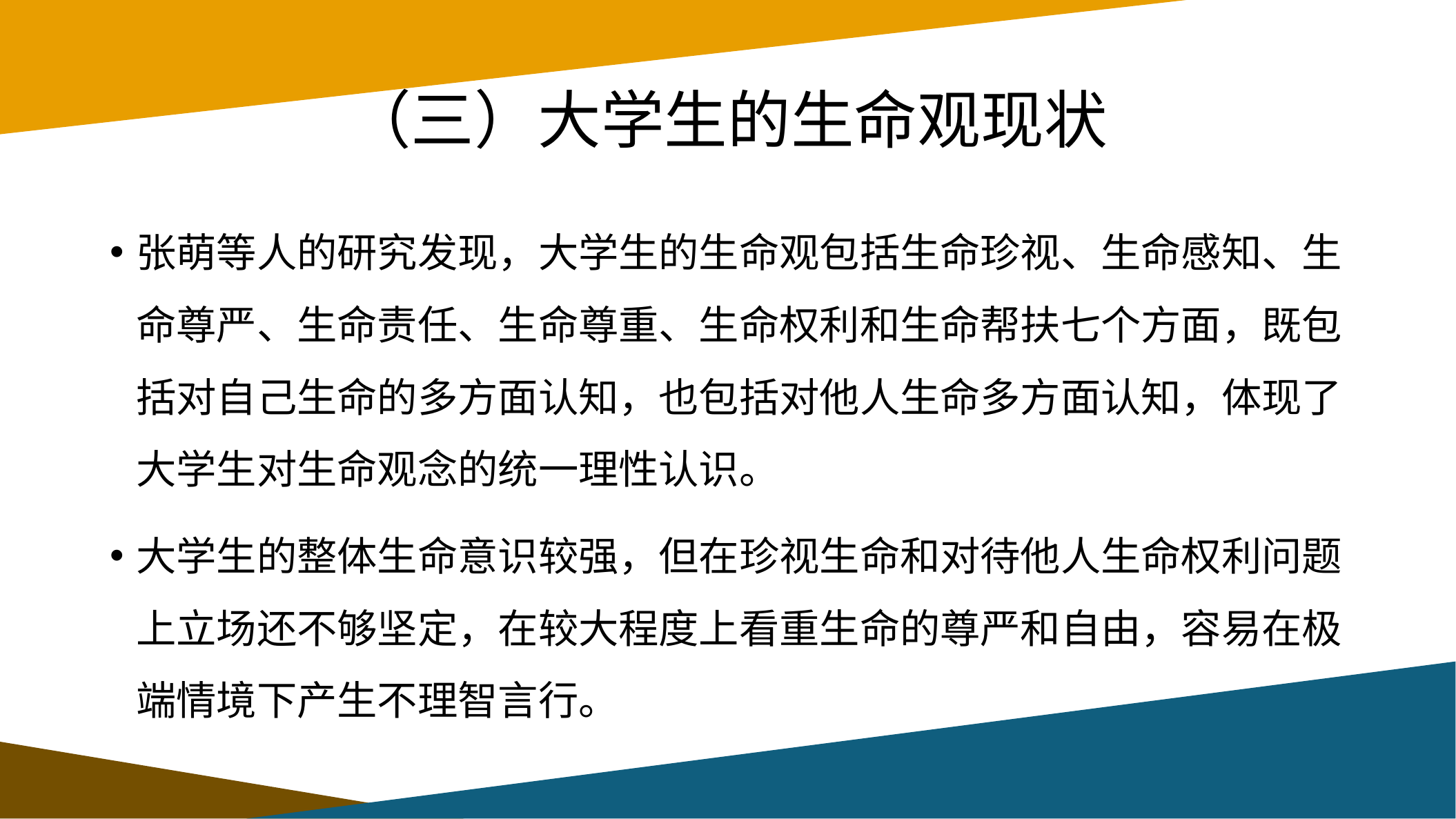

# （三）大学生的生命观现状
张萌等人的研究发现，大学生的生命观包括生命珍视、生命感知、生命尊严、生命责任、生命尊重、生命权利和生命帮扶七个方面，既包括对自己生命的多方面认知，也包括对他人生命多方面认知，体现了大学生对生命观念的统一理性认识。
大学生的整体生命意识较强，但在珍视生命和对待他人生命权利问题上立场还不够坚定，在较大程度上看重生命的尊严和自由，容易在极端情境下产生不理智言行。